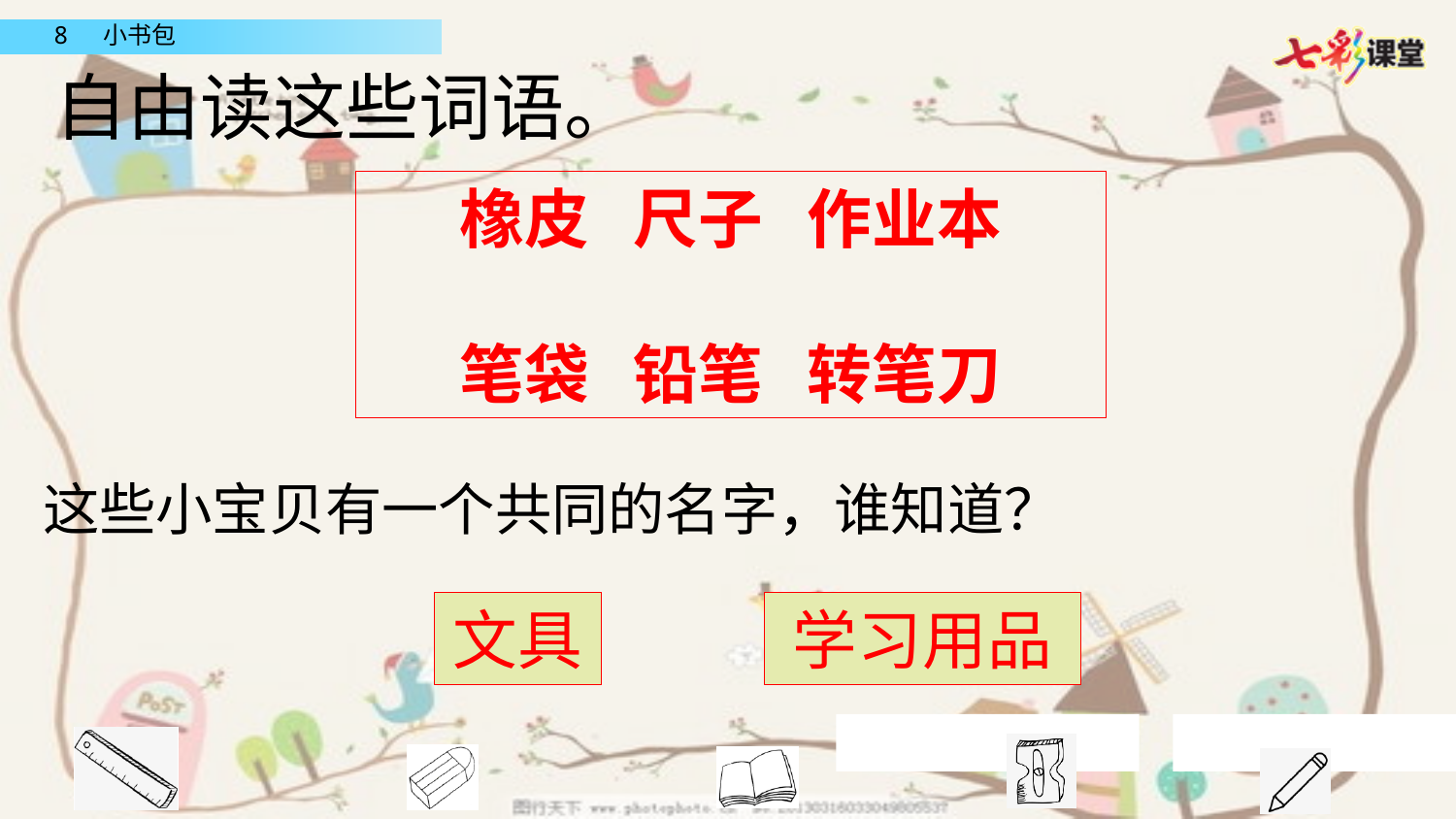

自由读这些词语。
橡皮   尺子   作业本

笔袋   铅笔   转笔刀
这些小宝贝有一个共同的名字，谁知道？
文具
学习用品